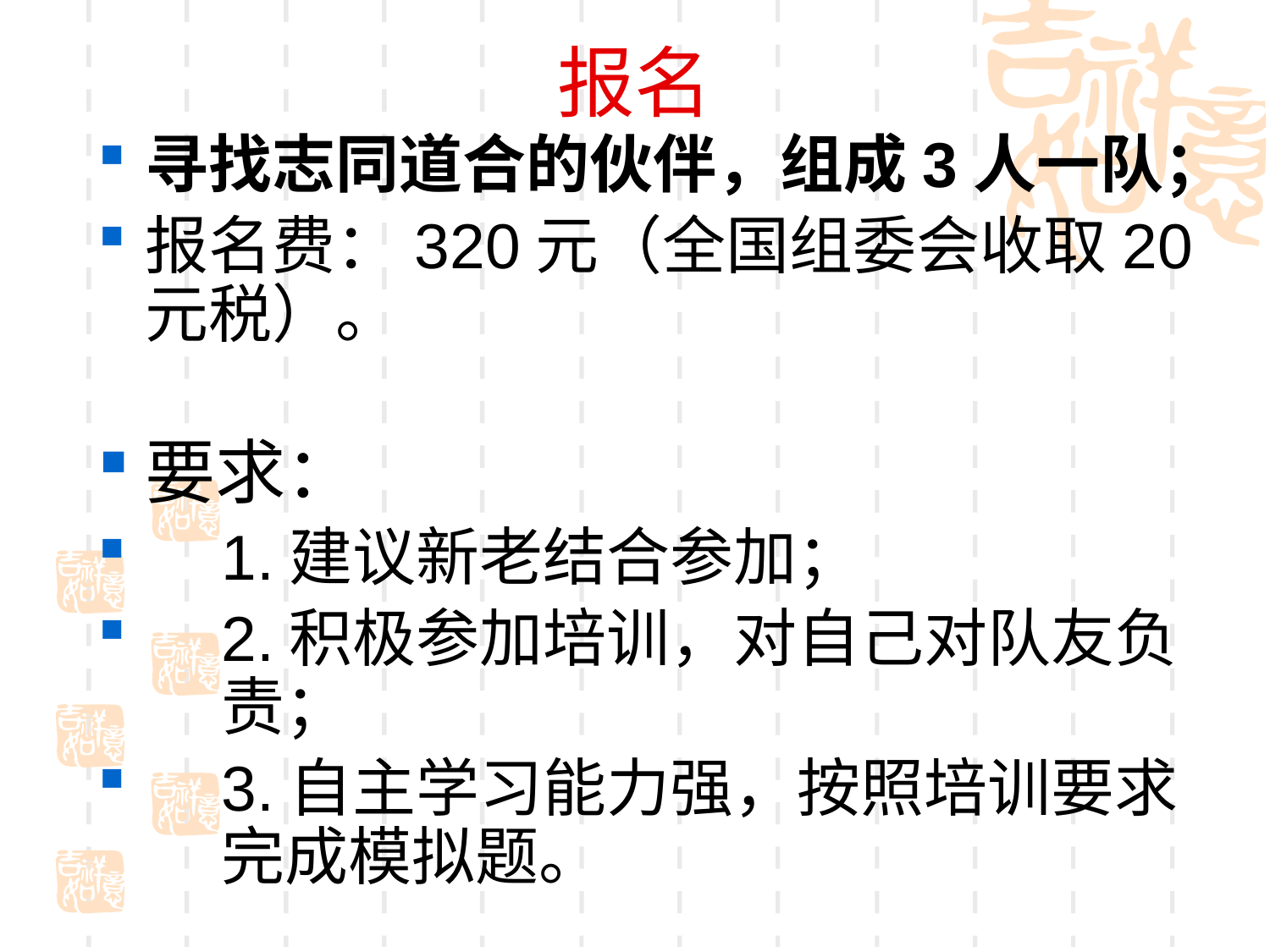

# 报名
寻找志同道合的伙伴，组成3人一队；
报名费：320元（全国组委会收取20元税）。

要求：
1.建议新老结合参加；
2.积极参加培训，对自己对队友负责；
3.自主学习能力强，按照培训要求完成模拟题。